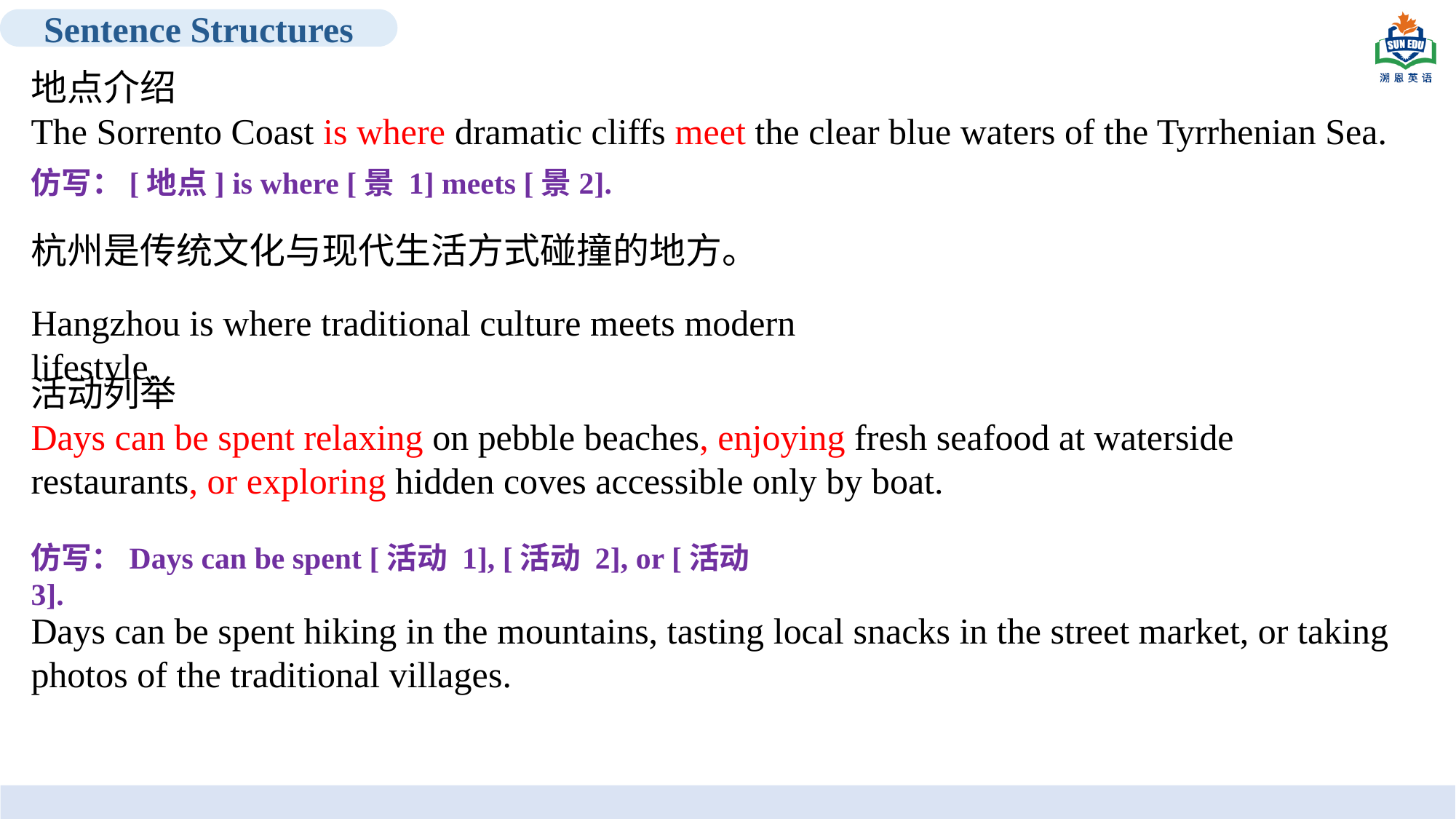

Sentence Structures
地点介绍
The Sorrento Coast is where dramatic cliffs meet the clear blue waters of the Tyrrhenian Sea.

活动列举
Days can be spent relaxing on pebble beaches, enjoying fresh seafood at waterside restaurants, or exploring hidden coves accessible only by boat.

仿写：[地点] is where [景 1] meets [景2].
杭州是传统文化与现代生活方式碰撞的地方。
Hangzhou is where traditional culture meets modern lifestyle.
仿写：Days can be spent [活动 1], [活动 2], or [活动 3].
Days can be spent hiking in the mountains, tasting local snacks in the street market, or taking photos of the traditional villages.